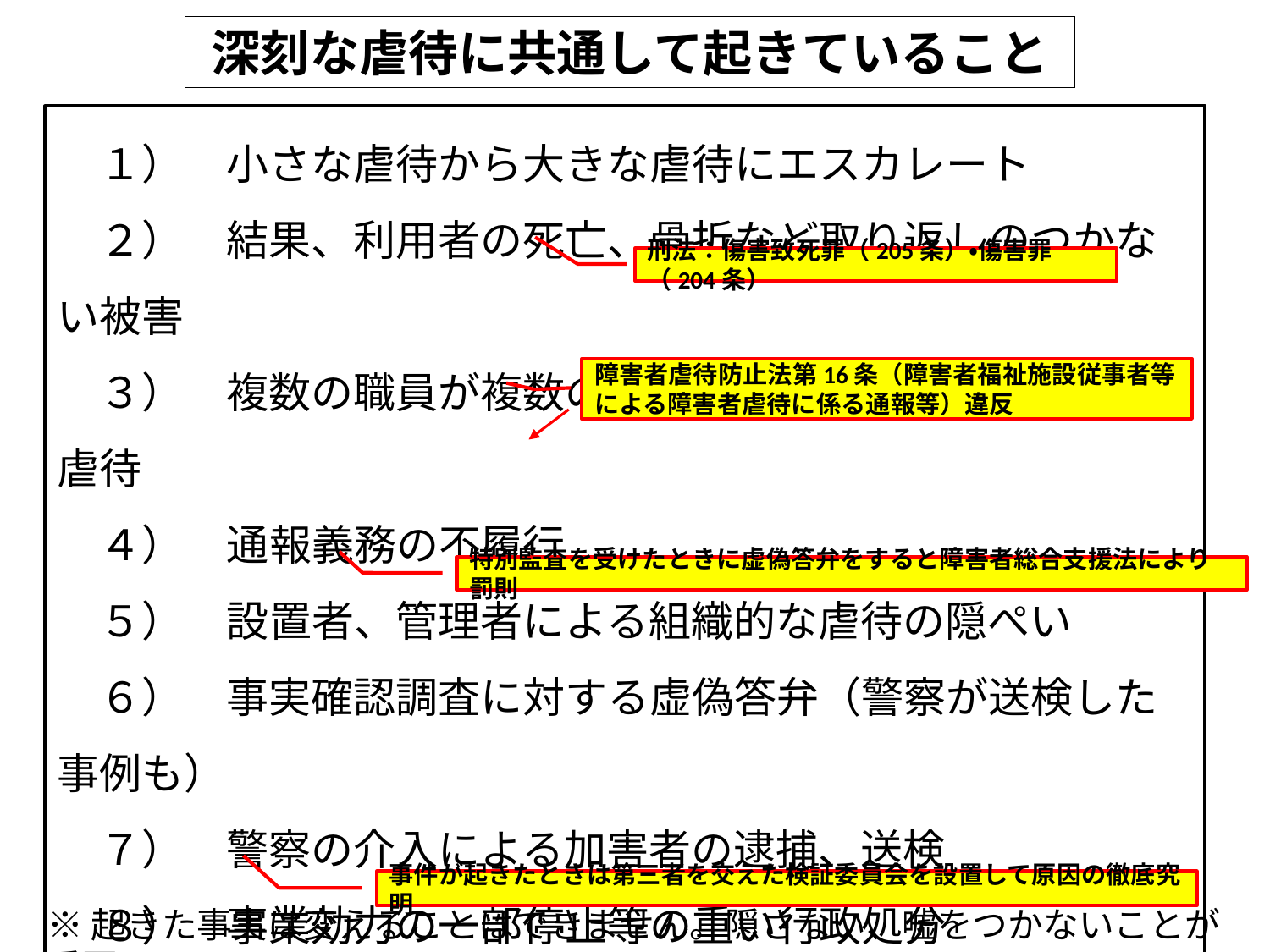

深刻な虐待に共通して起きていること
　１）　小さな虐待から大きな虐待にエスカレート
　２）　結果、利用者の死亡、骨折など取り返しのつかない被害
　３）　複数の職員が複数の利用者に対して長期間に渡り虐待
　４）　通報義務の不履行
　５）　設置者、管理者による組織的な虐待の隠ぺい
　６）　事実確認調査に対する虚偽答弁（警察が送検した事例も）
　７）　警察の介入による加害者の逮捕、送検
　８）　事業効力の一部停止等の重い行政処分
　９）　行政指導に基づく設置者、管理者の交代
　10）　検証委員会の設置による事実解明と再発防止策の徹底
刑法：傷害致死罪（205条）・傷害罪（204条）
障害者虐待防止法第16条（障害者福祉施設従事者等による障害者虐待に係る通報等）違反
特別監査を受けたときに虚偽答弁をすると障害者総合支援法により罰則
事件が起きたときは第三者を交えた検証委員会を設置して原因の徹底究明
※起きた事実は変えることはできません。隠さない、嘘をつかないことが重要！